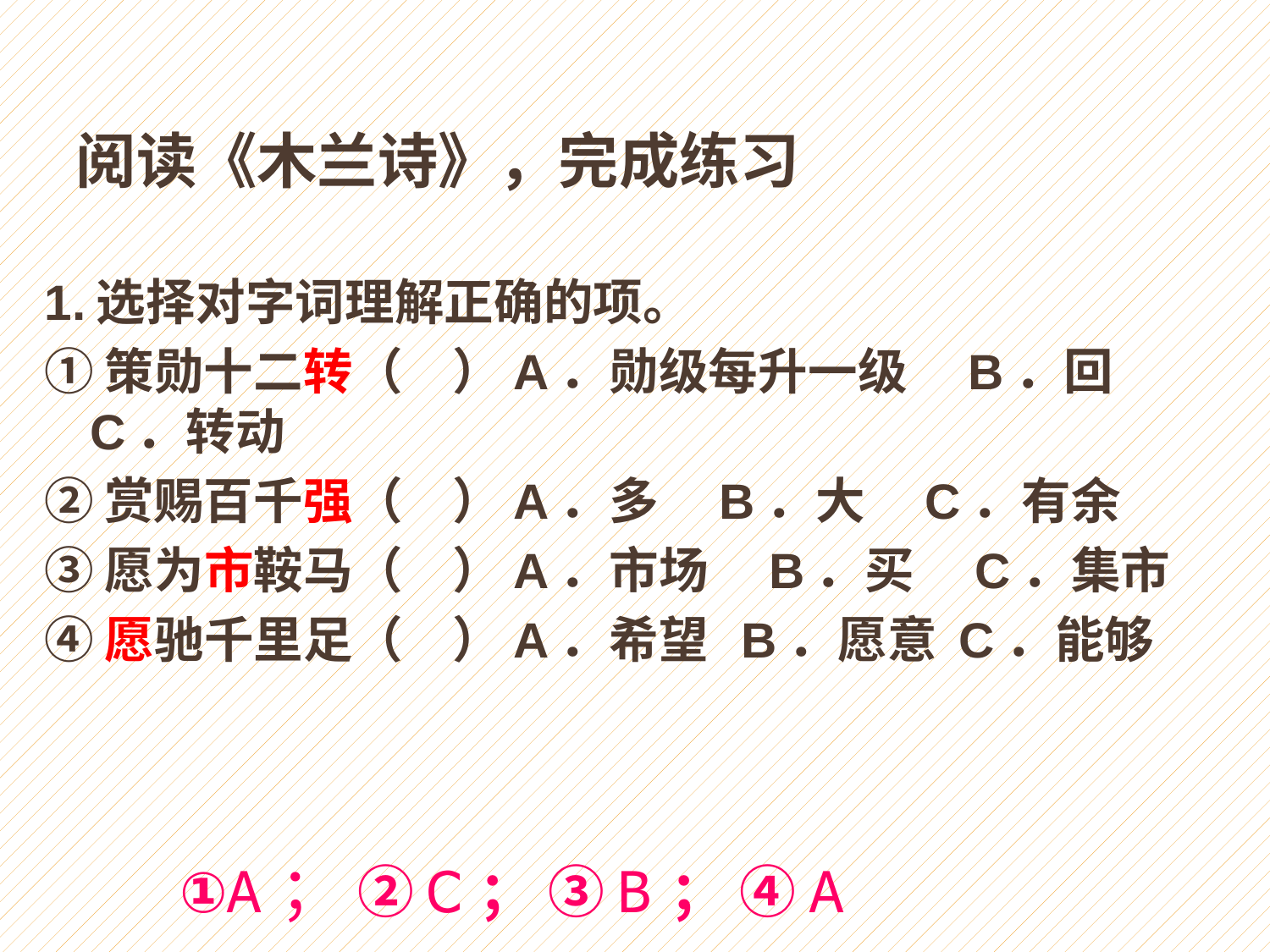

阅读《木兰诗》，完成练习
1.选择对字词理解正确的项。
①策勋十二转（　）A．勋级每升一级　B．回　C．转动
②赏赐百千强（　）A．多　B．大　C．有余
③愿为市鞍马（　）A．市场　B．买　C．集市
④愿驰千里足（　）A．希望  B．愿意 C．能够
①A； ②C； ③B； ④A